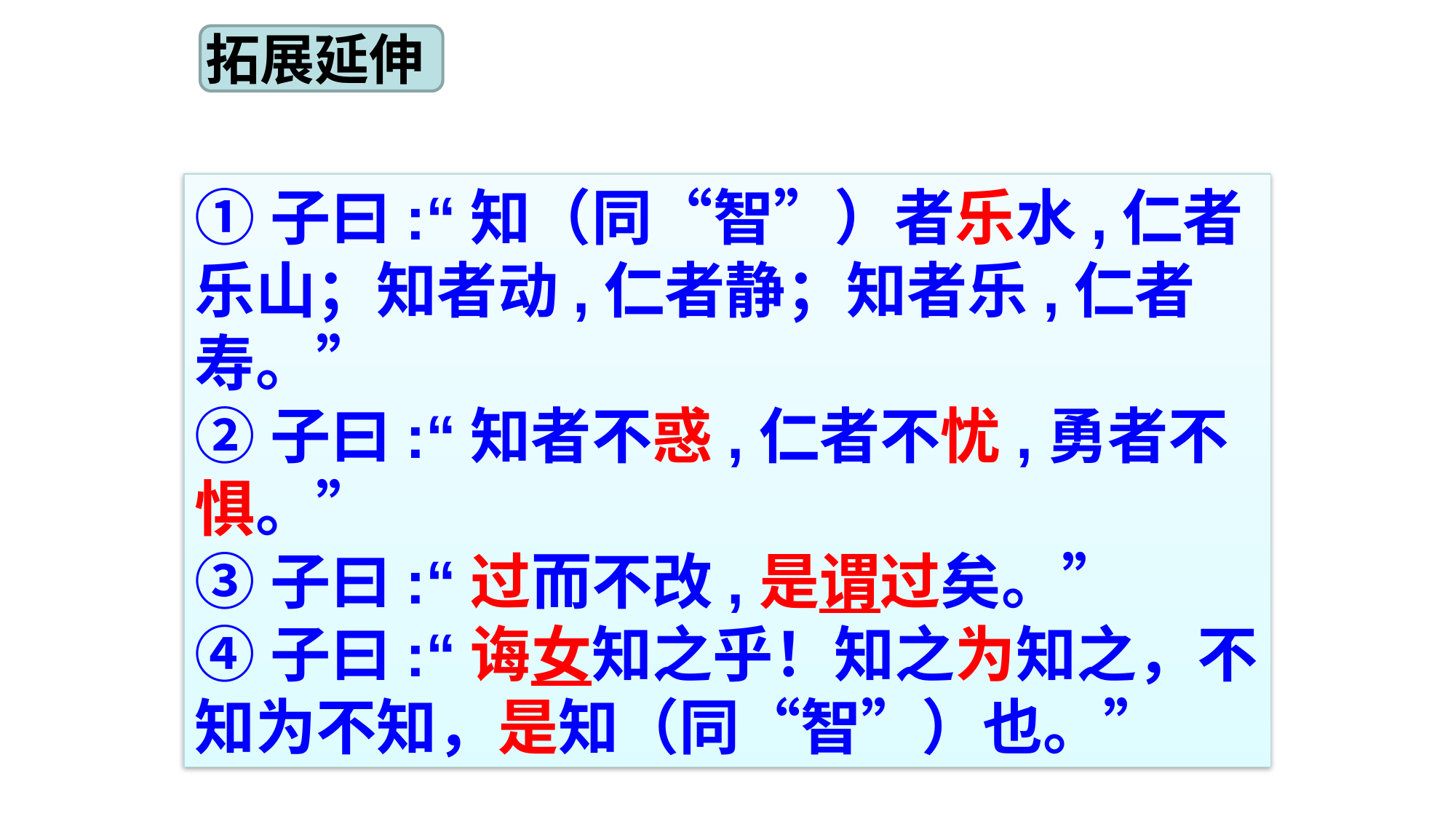

拓展延伸

①子曰:“知（同“智”）者乐水,仁者乐山；知者动,仁者静；知者乐,仁者寿。”
②子曰:“知者不惑,仁者不忧,勇者不惧。”
③子曰:“过而不改,是谓过矣。”
④子曰:“诲女知之乎！知之为知之，不知为不知，是知（同“智”）也。”
思考:
1.从课文中你收获了什么好的学习方法？
2.请你积累三则课本之外的《论语》名言,和大家分享。